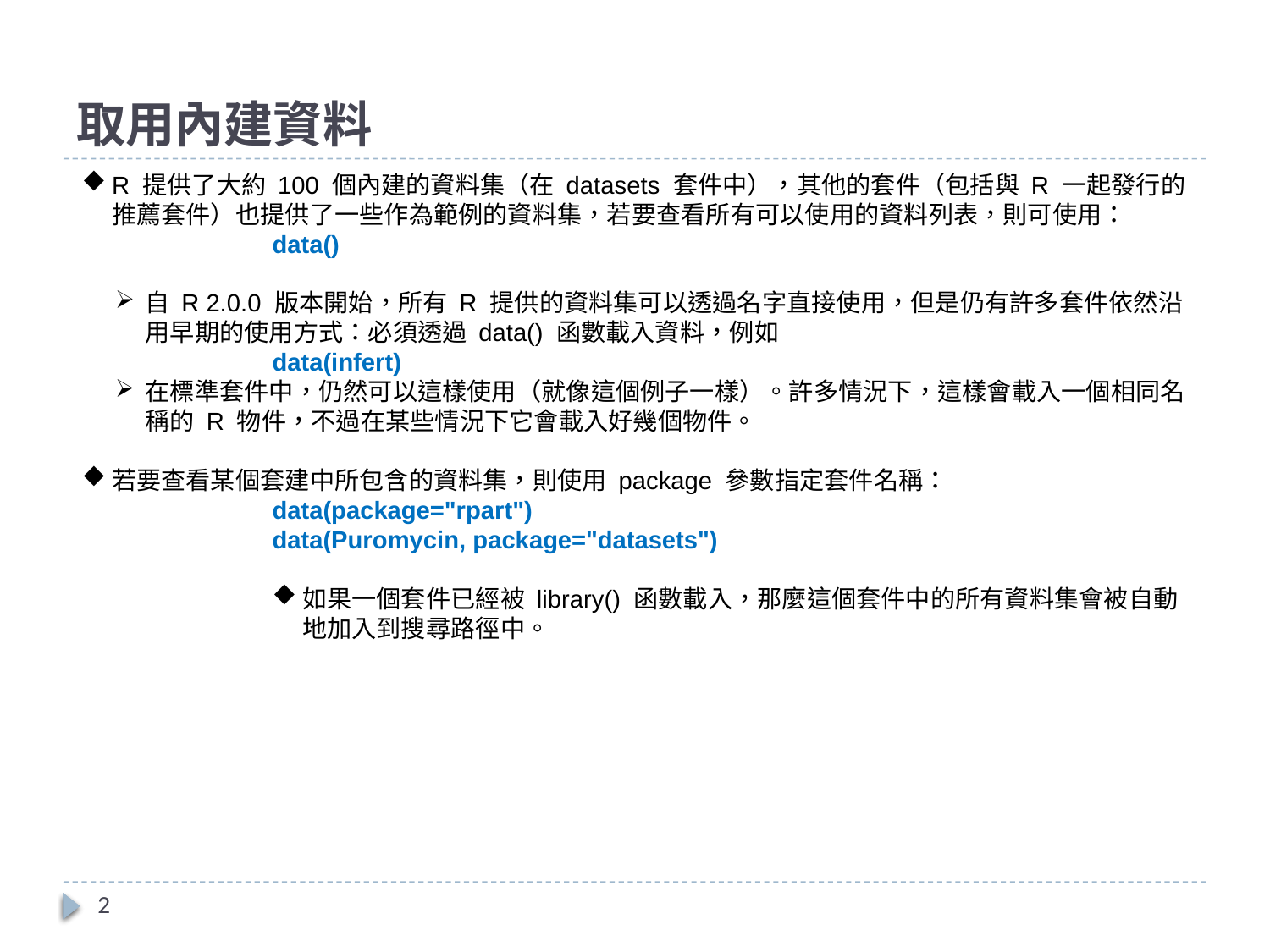

# 取用內建資料
R 提供了大約 100 個內建的資料集（在 datasets 套件中），其他的套件（包括與 R 一起發行的推薦套件）也提供了一些作為範例的資料集，若要查看所有可以使用的資料列表，則可使用：
data()

自 R 2.0.0 版本開始，所有 R 提供的資料集可以透過名字直接使用，但是仍有許多套件依然沿用早期的使用方式：必須透過 data() 函數載入資料，例如
data(infert)
在標準套件中，仍然可以這樣使用（就像這個例子一樣）。許多情況下，這樣會載入一個相同名稱的 R 物件，不過在某些情況下它會載入好幾個物件。

若要查看某個套建中所包含的資料集，則使用 package 參數指定套件名稱：
data(package="rpart")
data(Puromycin, package="datasets")

如果一個套件已經被 library() 函數載入，那麼這個套件中的所有資料集會被自動地加入到搜尋路徑中。
2